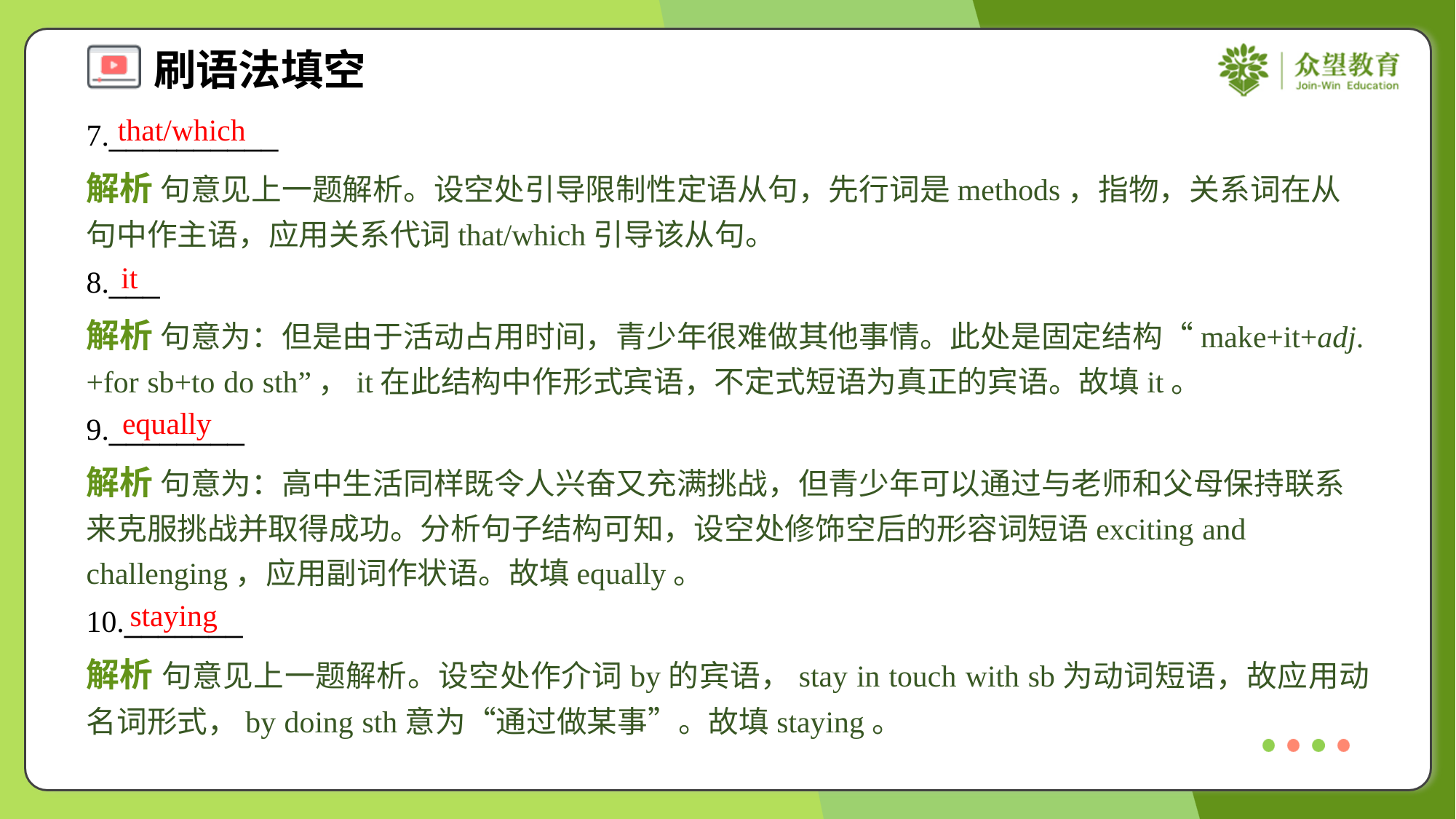

that/which
7.__________
解析 句意见上一题解析。设空处引导限制性定语从句，先行词是methods，指物，关系词在从句中作主语，应用关系代词that/which引导该从句。
it
8.___
解析 句意为：但是由于活动占用时间，青少年很难做其他事情。此处是固定结构“make+it+adj.+for sb+to do sth”，it在此结构中作形式宾语，不定式短语为真正的宾语。故填it。
equally
9.________
解析 句意为：高中生活同样既令人兴奋又充满挑战，但青少年可以通过与老师和父母保持联系来克服挑战并取得成功。分析句子结构可知，设空处修饰空后的形容词短语exciting and challenging，应用副词作状语。故填equally。
staying
10._______
解析 句意见上一题解析。设空处作介词by的宾语，stay in touch with sb为动词短语，故应用动名词形式，by doing sth意为“通过做某事”。故填staying。